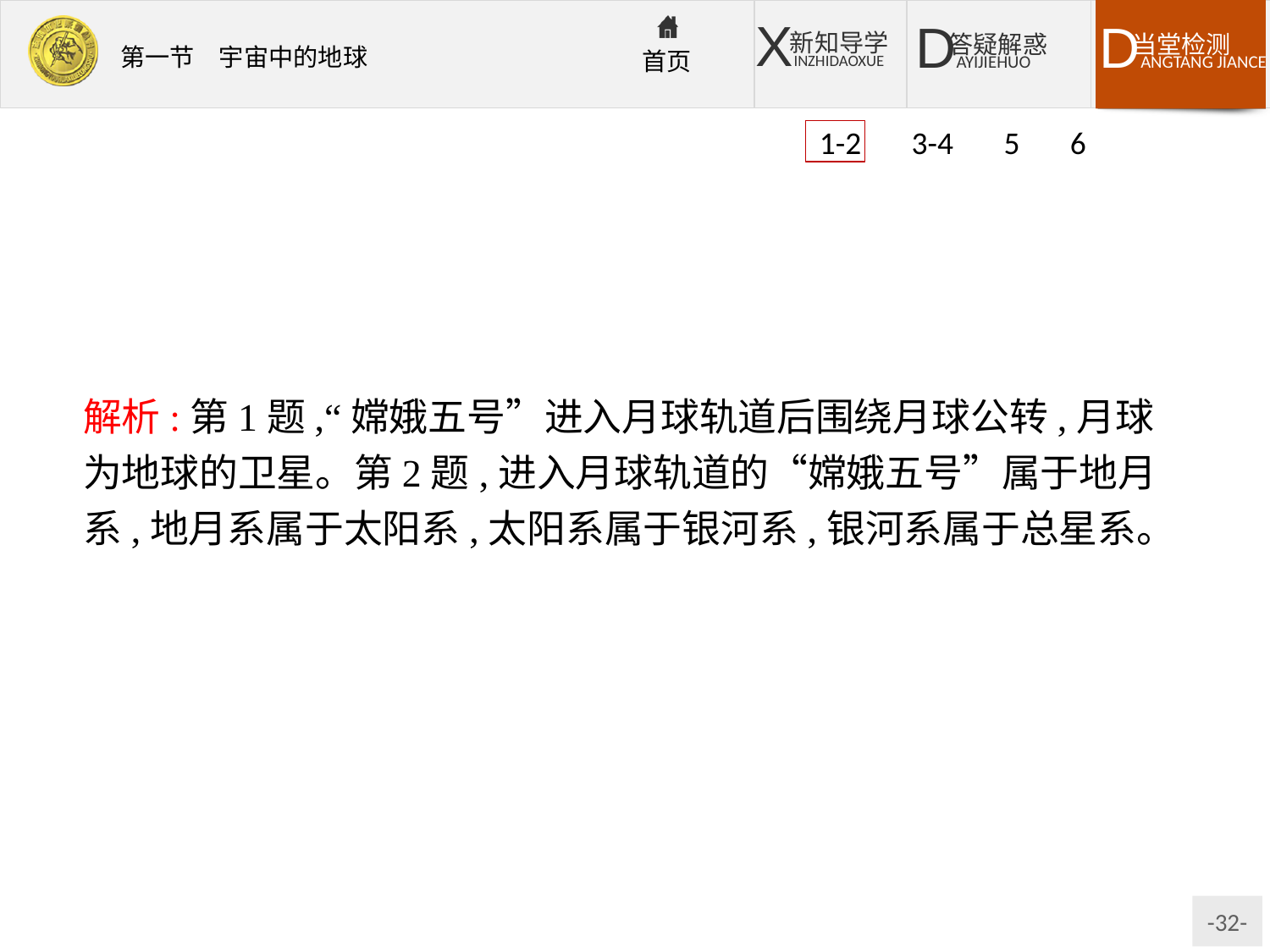

1-2       3-4       5       6

解析:第1题,“嫦娥五号”进入月球轨道后围绕月球公转,月球为地球的卫星。第2题,进入月球轨道的“嫦娥五号”属于地月系,地月系属于太阳系,太阳系属于银河系,银河系属于总星系。
答案:1.A　2.C